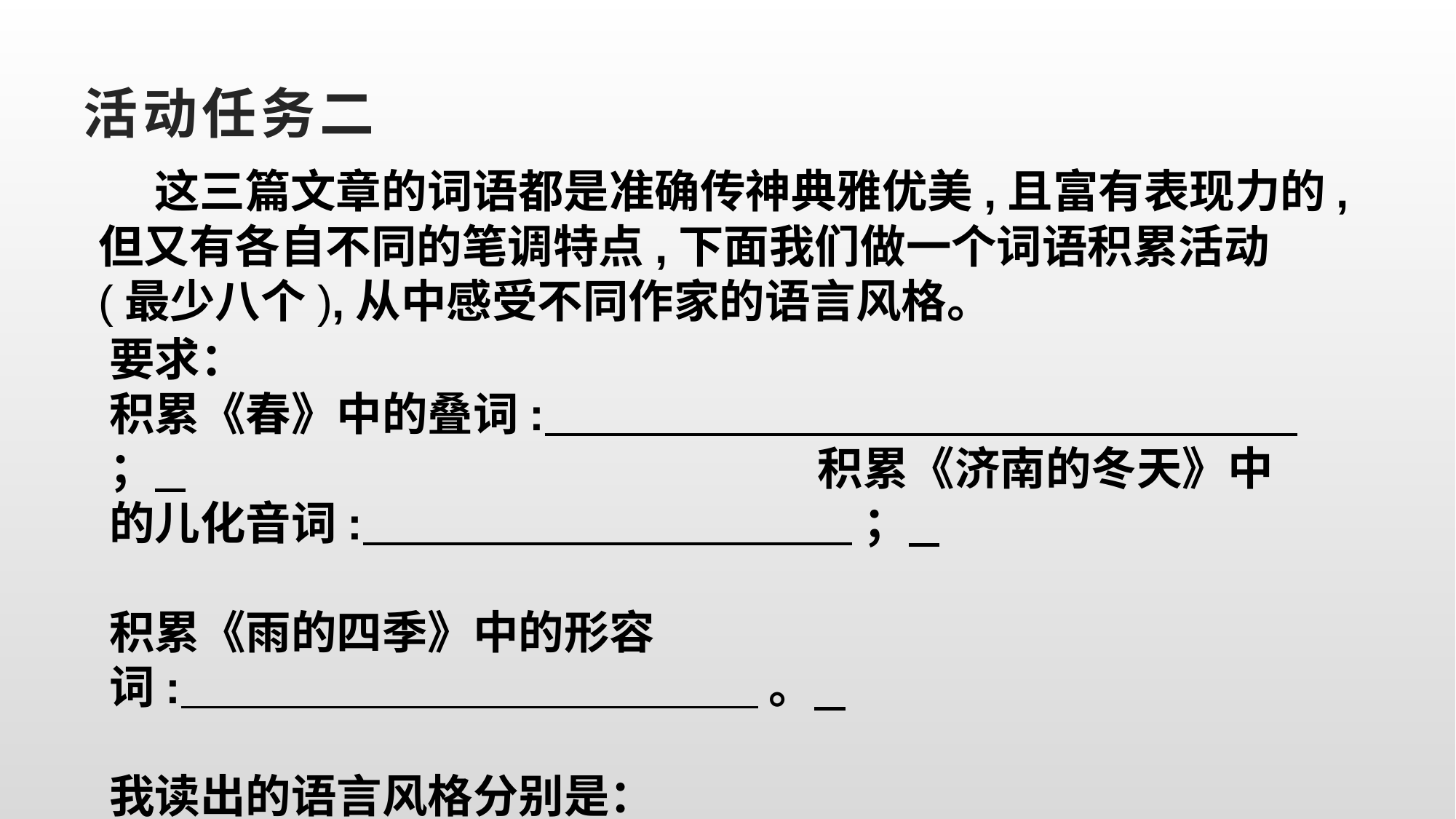

# 活动任务二
    这三篇文章的词语都是准确传神典雅优美,且富有表现力的,但又有各自不同的笔调特点,下面我们做一个词语积累活动(最少八个),从中感受不同作家的语言风格。
要求：
积累《春》中的叠词:                                                             ；                                                                积累《济南的冬天》中的儿化音词:                                       ；
积累《雨的四季》中的形容词:                                              。
我读出的语言风格分别是：
《春》                                                         ；
《济南的冬天》                                           ；
《雨的四季》                                               。